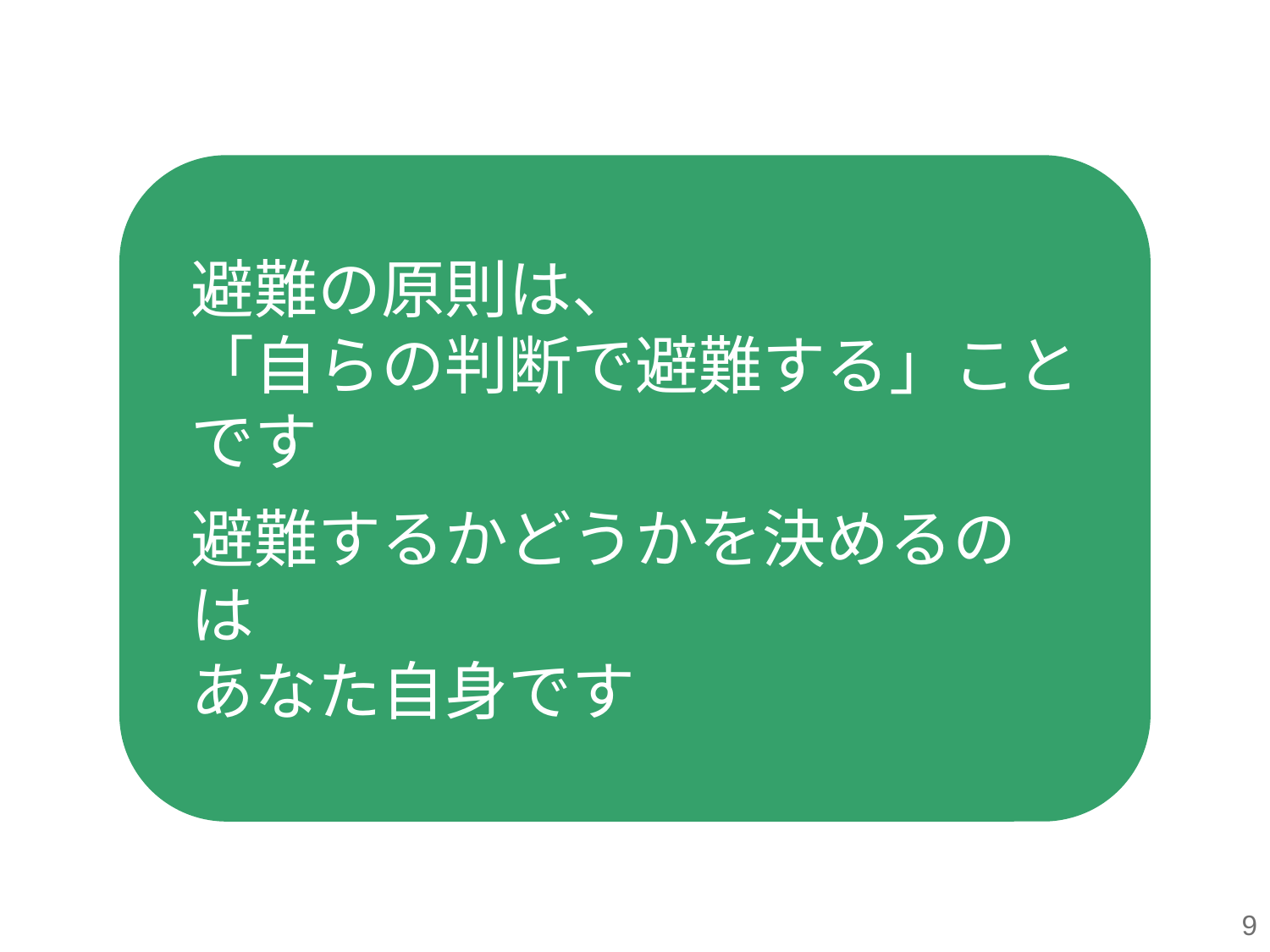

避難の原則は、
「自らの判断で避難する」ことです
避難するかどうかを決めるのは
あなた自身です
9